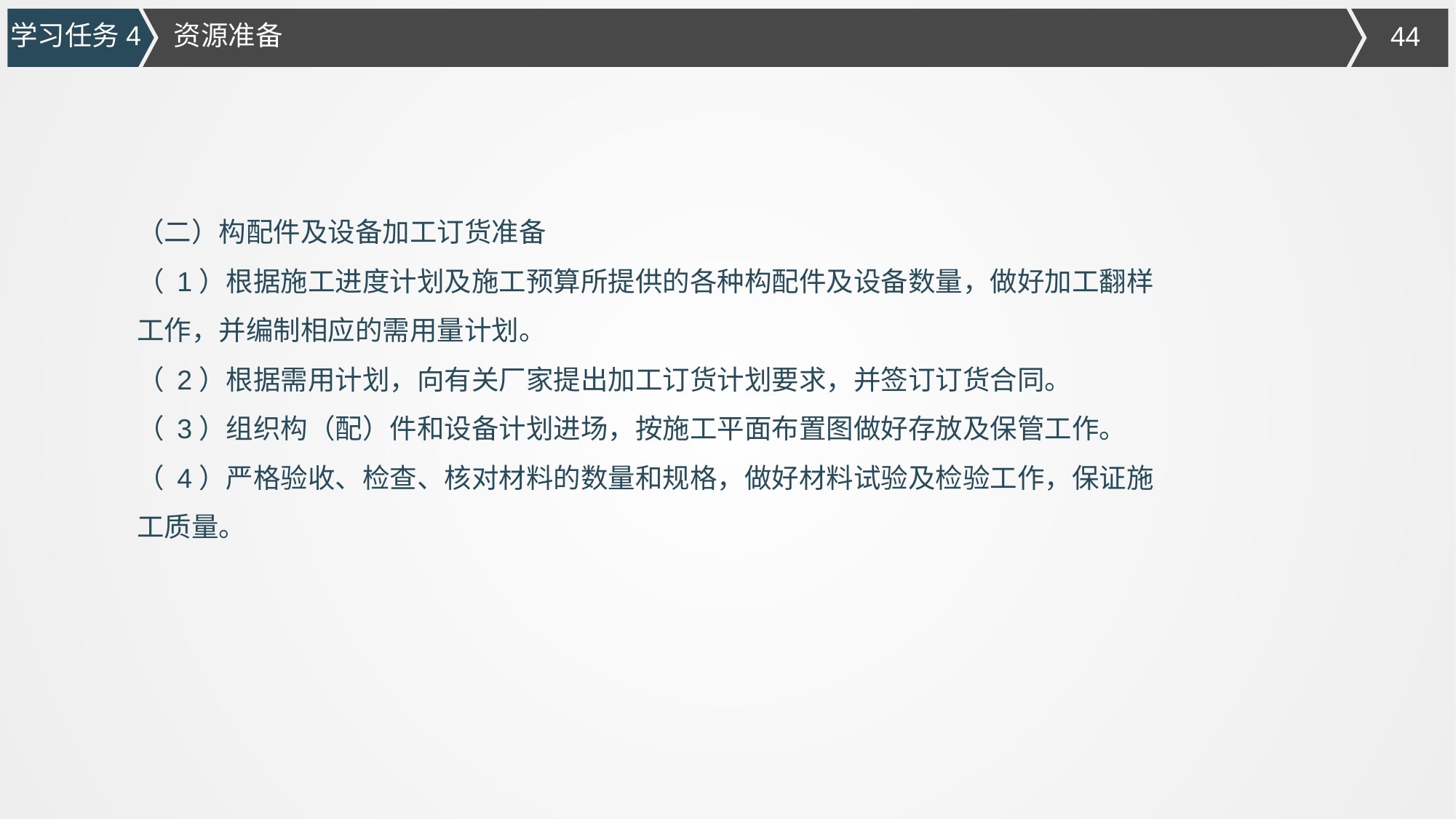

学习任务4
资源准备

（二）构配件及设备加工订货准备
（ 1）根据施工进度计划及施工预算所提供的各种构配件及设备数量，做好加工翻样
工作，并编制相应的需用量计划。
（ 2）根据需用计划，向有关厂家提出加工订货计划要求，并签订订货合同。
（ 3）组织构（配）件和设备计划进场，按施工平面布置图做好存放及保管工作。
（ 4）严格验收、检查、核对材料的数量和规格，做好材料试验及检验工作，保证施
工质量。